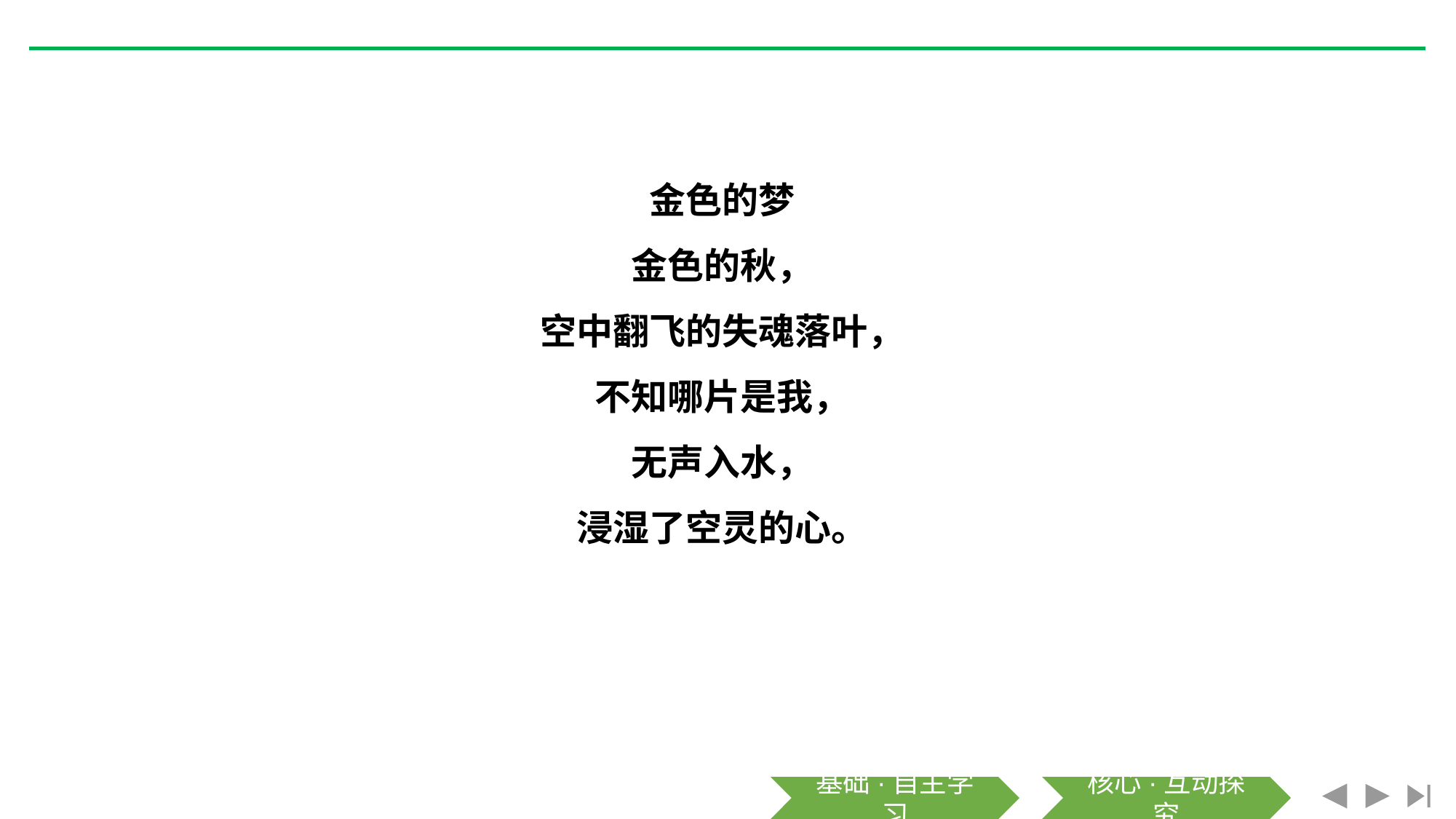

金色的梦
金色的秋，
空中翻飞的失魂落叶，
不知哪片是我，
无声入水，
浸湿了空灵的心。